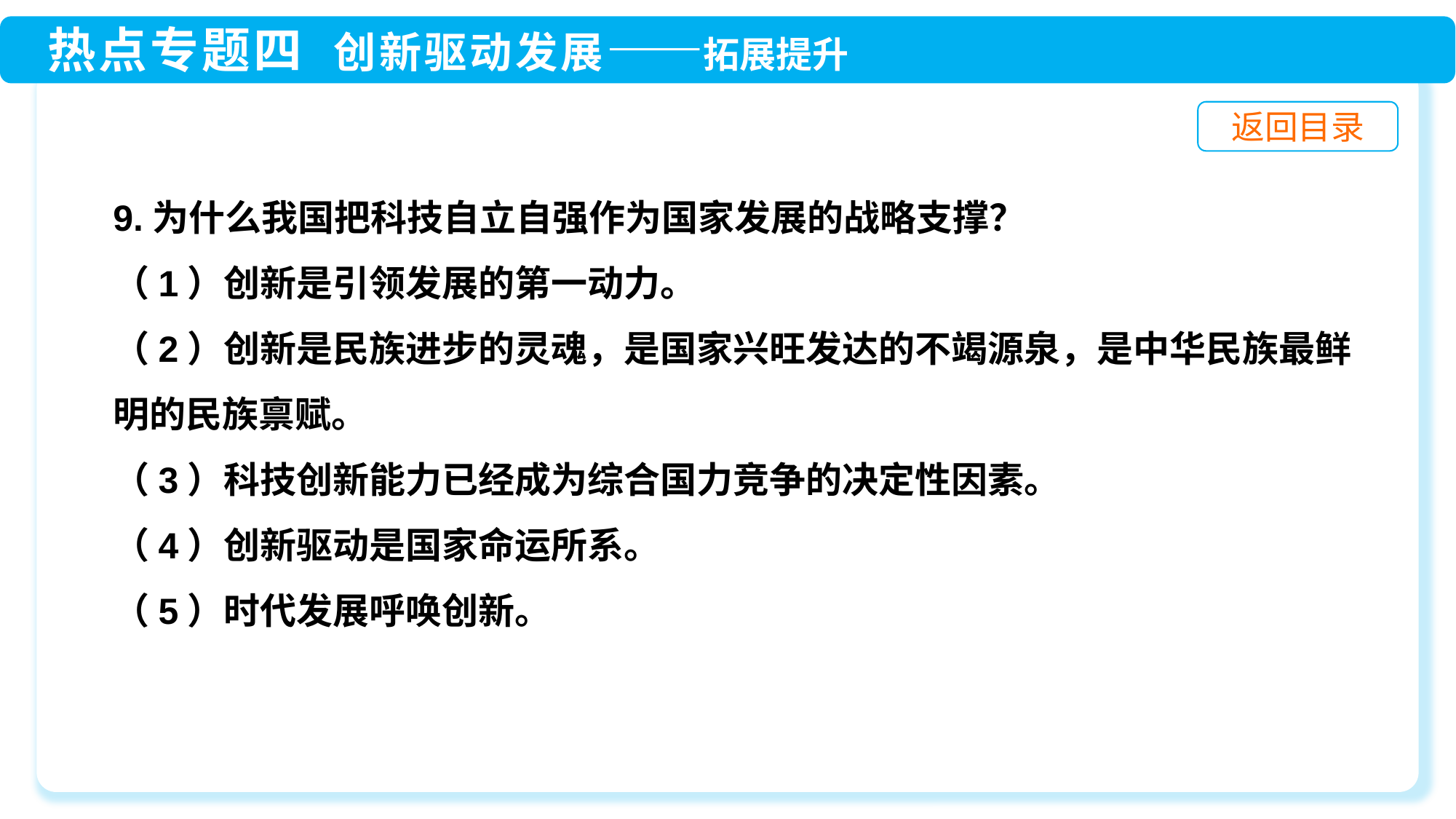

9.为什么我国把科技自立自强作为国家发展的战略支撑？
（1）创新是引领发展的第一动力。
（2）创新是民族进步的灵魂，是国家兴旺发达的不竭源泉，是中华民族最鲜明的民族禀赋。
（3）科技创新能力已经成为综合国力竞争的决定性因素。
（4）创新驱动是国家命运所系。
（5）时代发展呼唤创新。